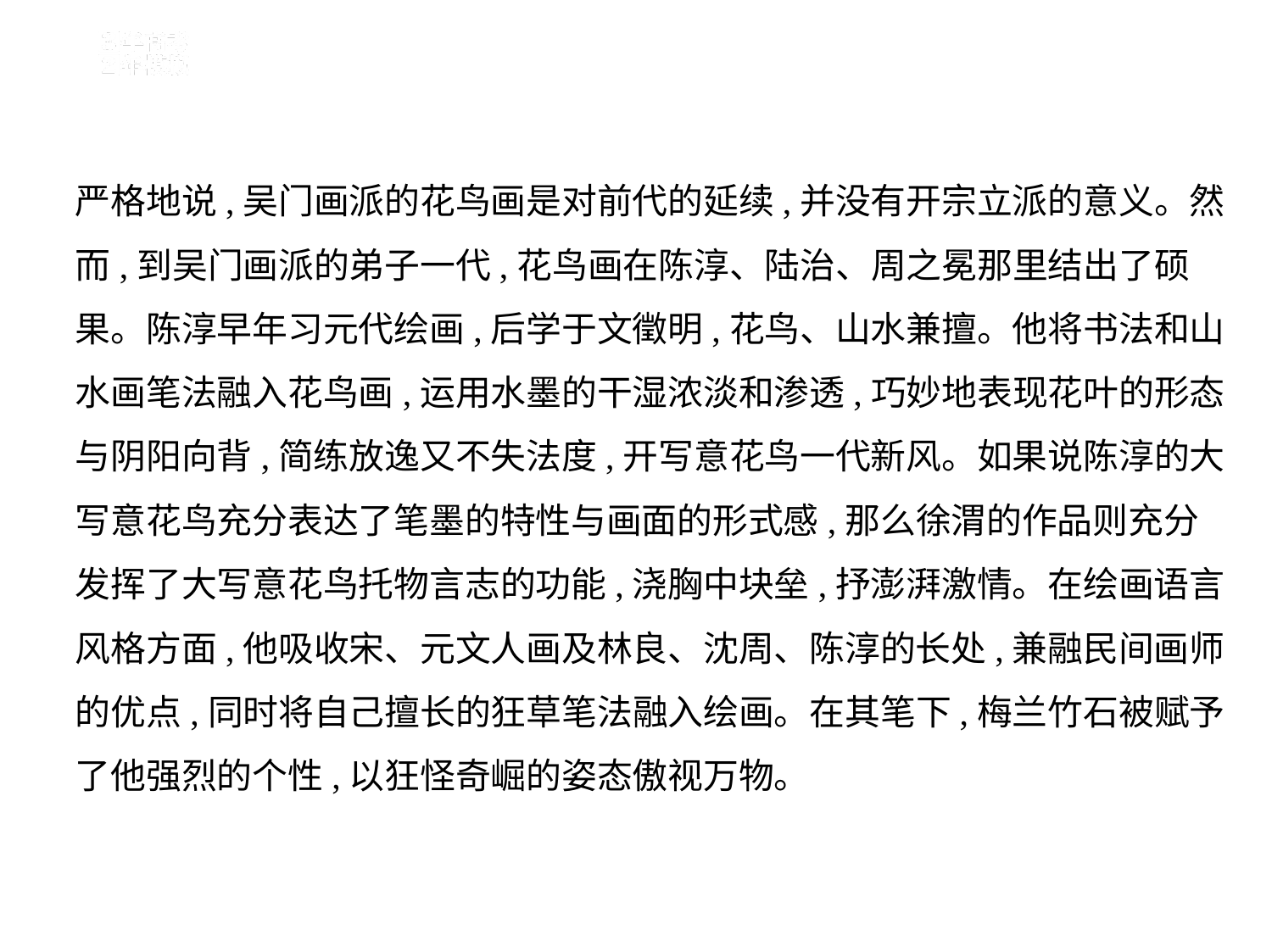

严格地说,吴门画派的花鸟画是对前代的延续,并没有开宗立派的意义。然
而,到吴门画派的弟子一代,花鸟画在陈淳、陆治、周之冕那里结出了硕
果。陈淳早年习元代绘画,后学于文徵明,花鸟、山水兼擅。他将书法和山
水画笔法融入花鸟画,运用水墨的干湿浓淡和渗透,巧妙地表现花叶的形态
与阴阳向背,简练放逸又不失法度,开写意花鸟一代新风。如果说陈淳的大
写意花鸟充分表达了笔墨的特性与画面的形式感,那么徐渭的作品则充分
发挥了大写意花鸟托物言志的功能,浇胸中块垒,抒澎湃激情。在绘画语言
风格方面,他吸收宋、元文人画及林良、沈周、陈淳的长处,兼融民间画师
的优点,同时将自己擅长的狂草笔法融入绘画。在其笔下,梅兰竹石被赋予
了他强烈的个性,以狂怪奇崛的姿态傲视万物。